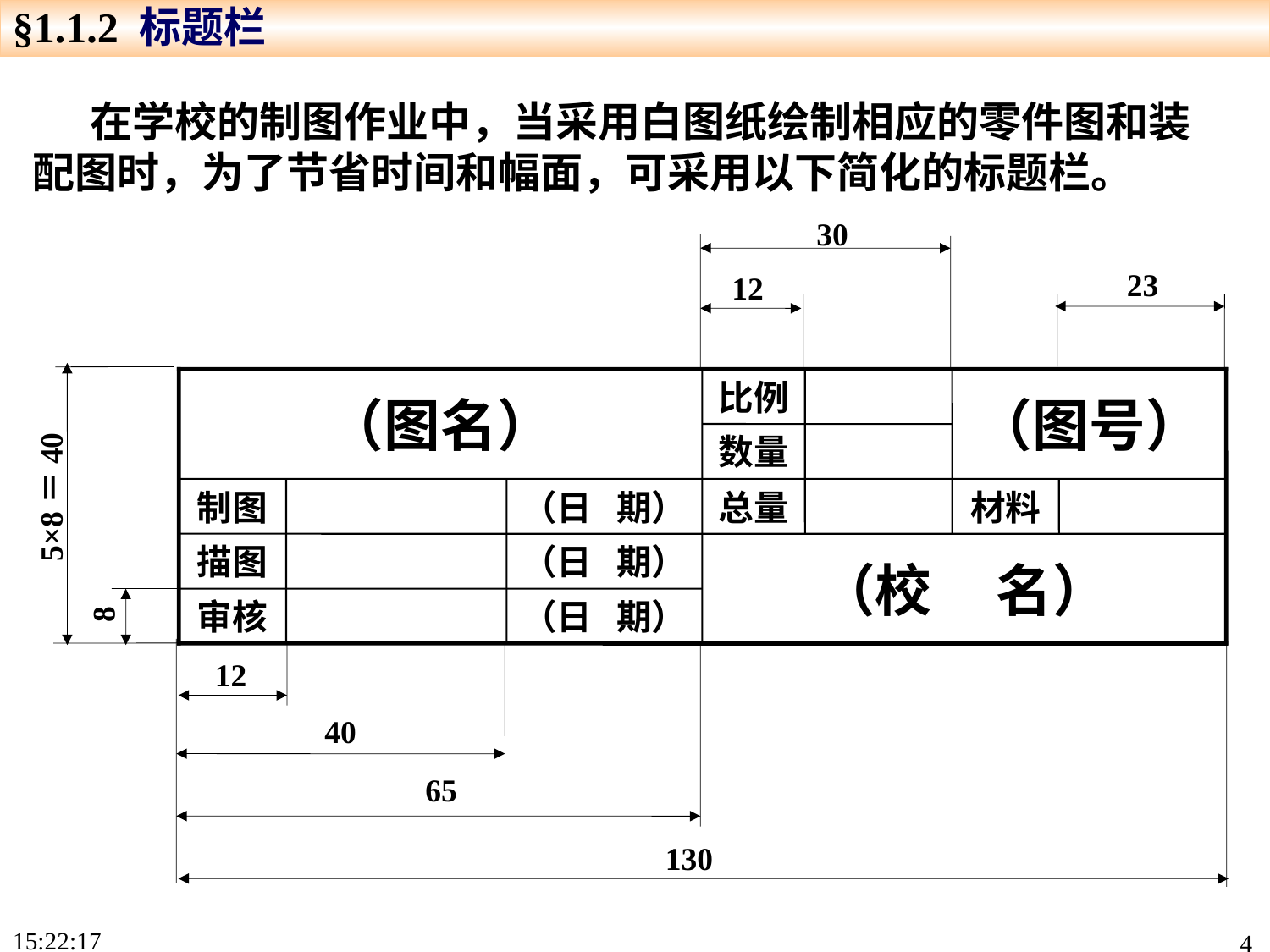

§1.1.2 标题栏
     在学校的制图作业中，当采用白图纸绘制相应的零件图和装配图时，为了节省时间和幅面，可采用以下简化的标题栏。
30

23
12

（图名）

比例

（图号）

数量

5×8＝40
制图

（日   期）

总量

材料

描图

（日   期）
（校     名）
8

审核

（日   期）

12

40

65

130

15:22:17
4